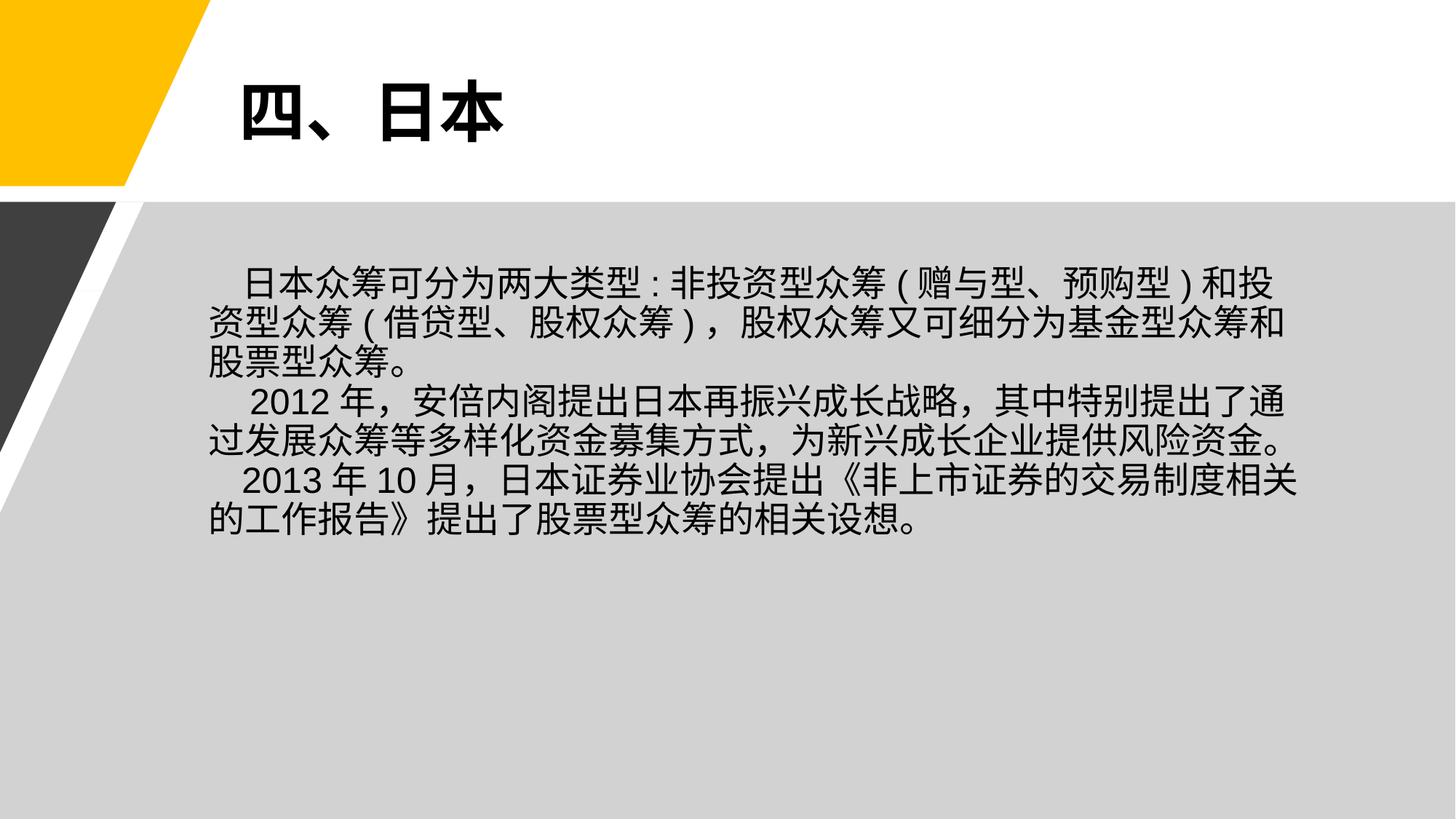

# 四、日本

   日本众筹可分为两大类型:非投资型众筹(赠与型、预购型)和投资型众筹(借贷型、股权众筹)，股权众筹又可细分为基金型众筹和股票型众筹。
    2012年，安倍内阁提出日本再振兴成长战略，其中特别提出了通过发展众筹等多样化资金募集方式，为新兴成长企业提供风险资金。
   2013年10月，日本证券业协会提出《非上市证券的交易制度相关的工作报告》提出了股票型众筹的相关设想。